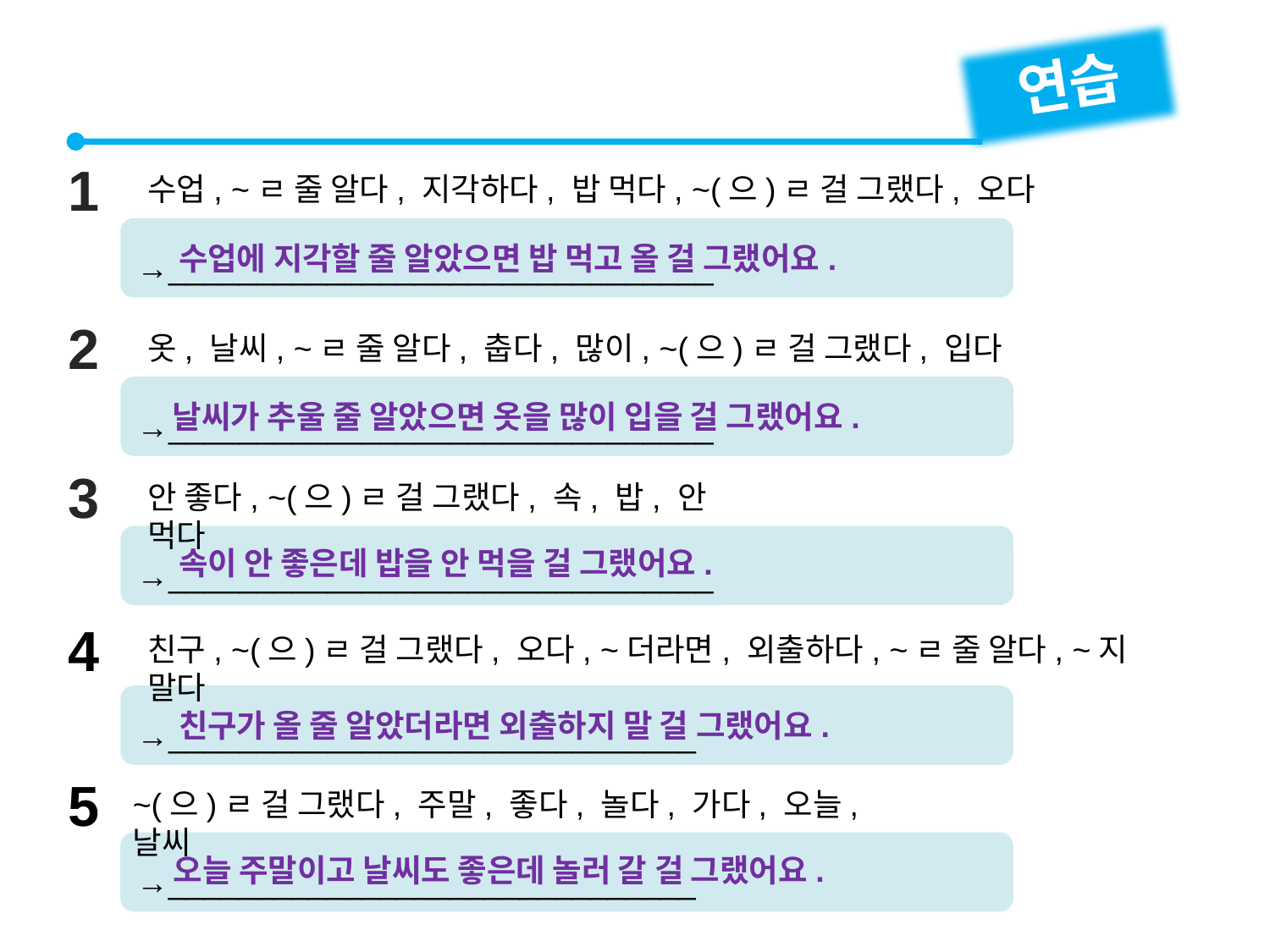

연습
1
수업, ~ㄹ 줄 알다, 지각하다, 밥 먹다, ~(으)ㄹ 걸 그랬다, 오다
→_______________________________
수업에 지각할 줄 알았으면 밥 먹고 올 걸 그랬어요.
2
옷, 날씨, ~ㄹ 줄 알다, 춥다, 많이, ~(으)ㄹ 걸 그랬다, 입다
→_______________________________
날씨가 추울 줄 알았으면 옷을 많이 입을 걸 그랬어요.
3
안 좋다, ~(으)ㄹ 걸 그랬다, 속, 밥, 안 먹다
→_______________________________
속이 안 좋은데 밥을 안 먹을 걸 그랬어요.
4
친구, ~(으)ㄹ 걸 그랬다, 오다, ~더라면, 외출하다, ~ㄹ 줄 알다, ~지 말다
→______________________________
친구가 올 줄 알았더라면 외출하지 말 걸 그랬어요.
5
~(으)ㄹ 걸 그랬다, 주말, 좋다, 놀다, 가다, 오늘, 날씨
→______________________________
오늘 주말이고 날씨도 좋은데 놀러 갈 걸 그랬어요.